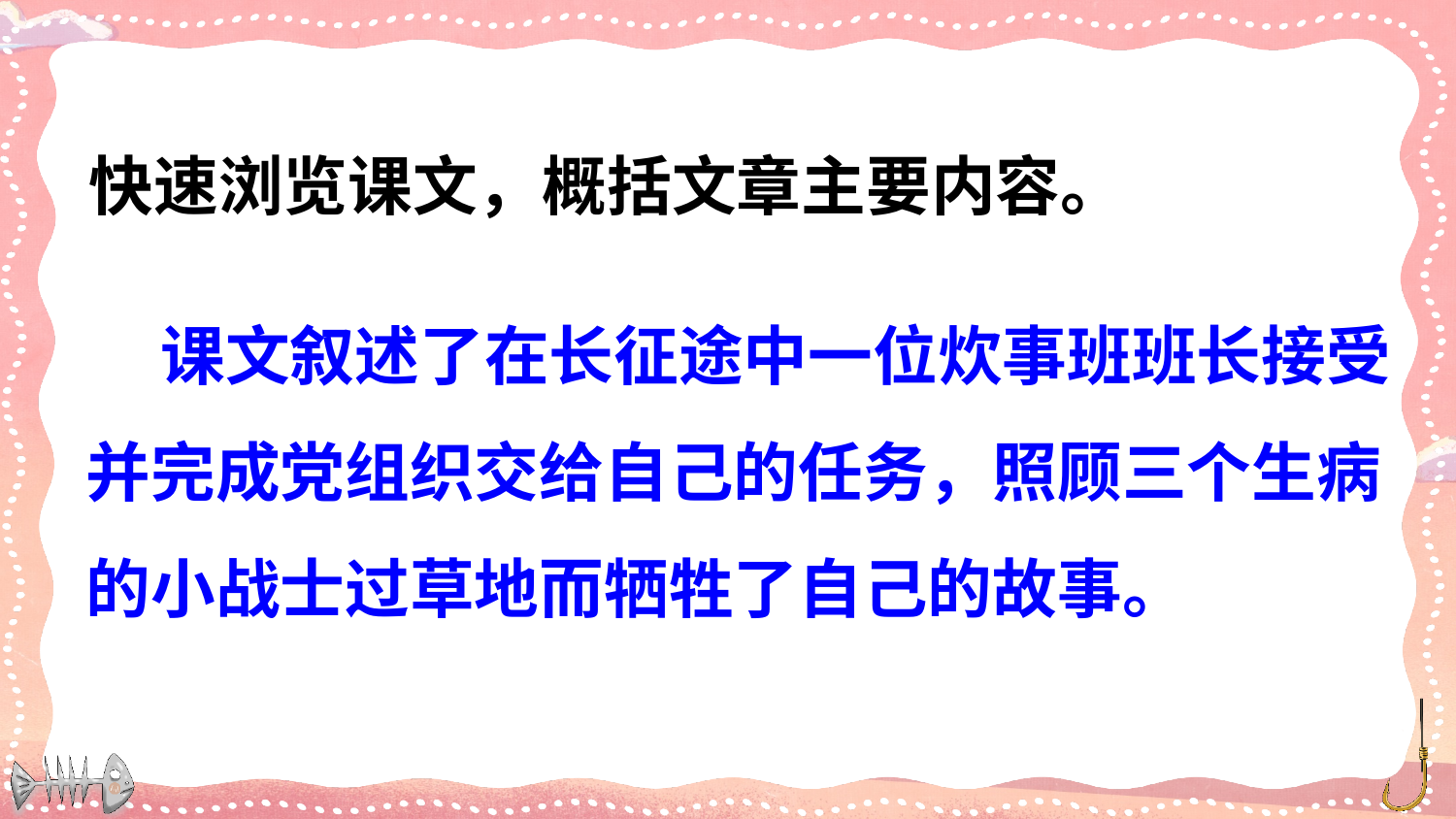

快速浏览课文，概括文章主要内容。
    课文叙述了在长征途中一位炊事班班长接受并完成党组织交给自己的任务，照顾三个生病的小战士过草地而牺牲了自己的故事。